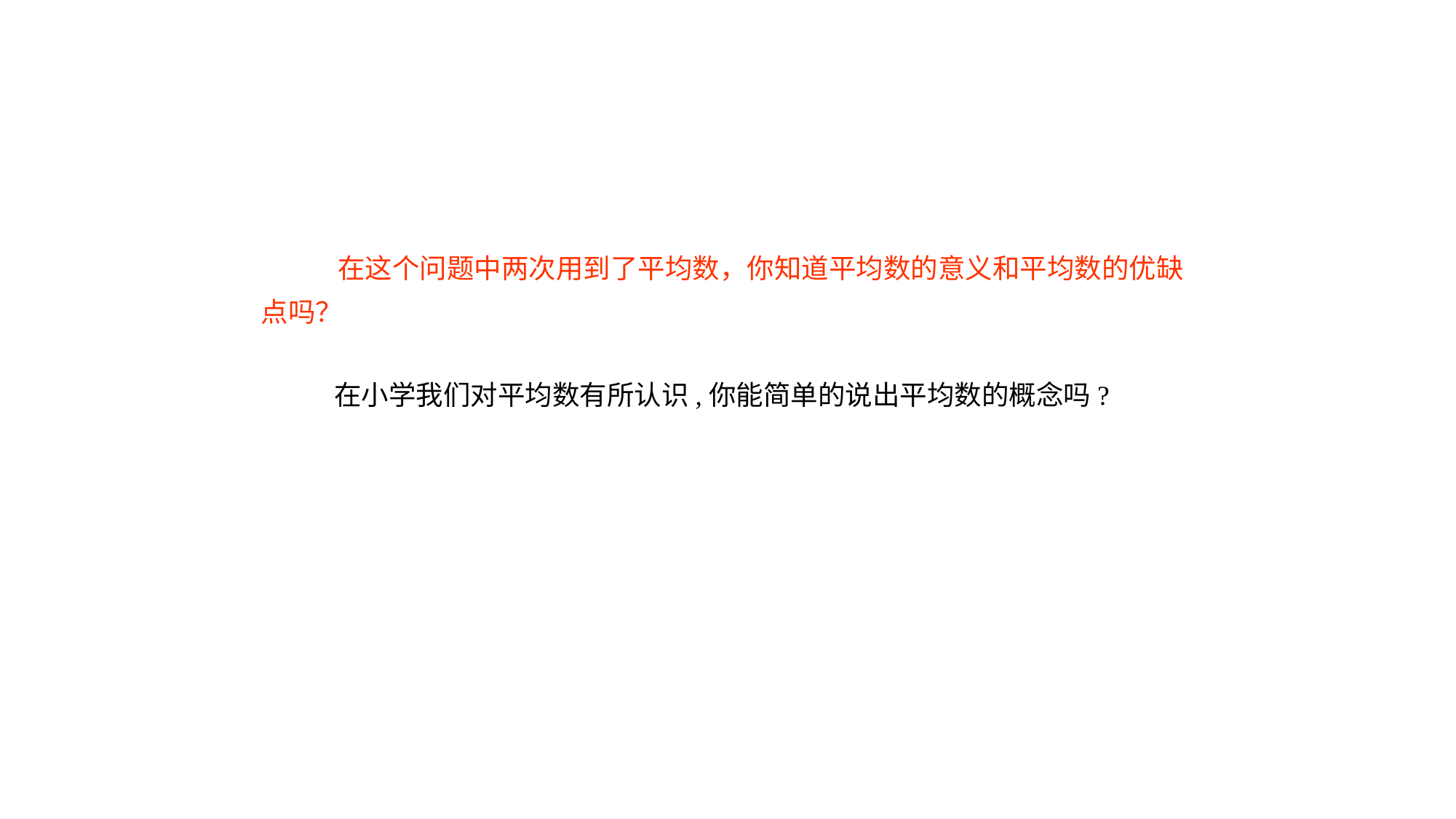

在这个问题中两次用到了平均数，你知道平均数的意义和平均数的优缺点吗？
         在小学我们对平均数有所认识,你能简单的说出平均数的概念吗?